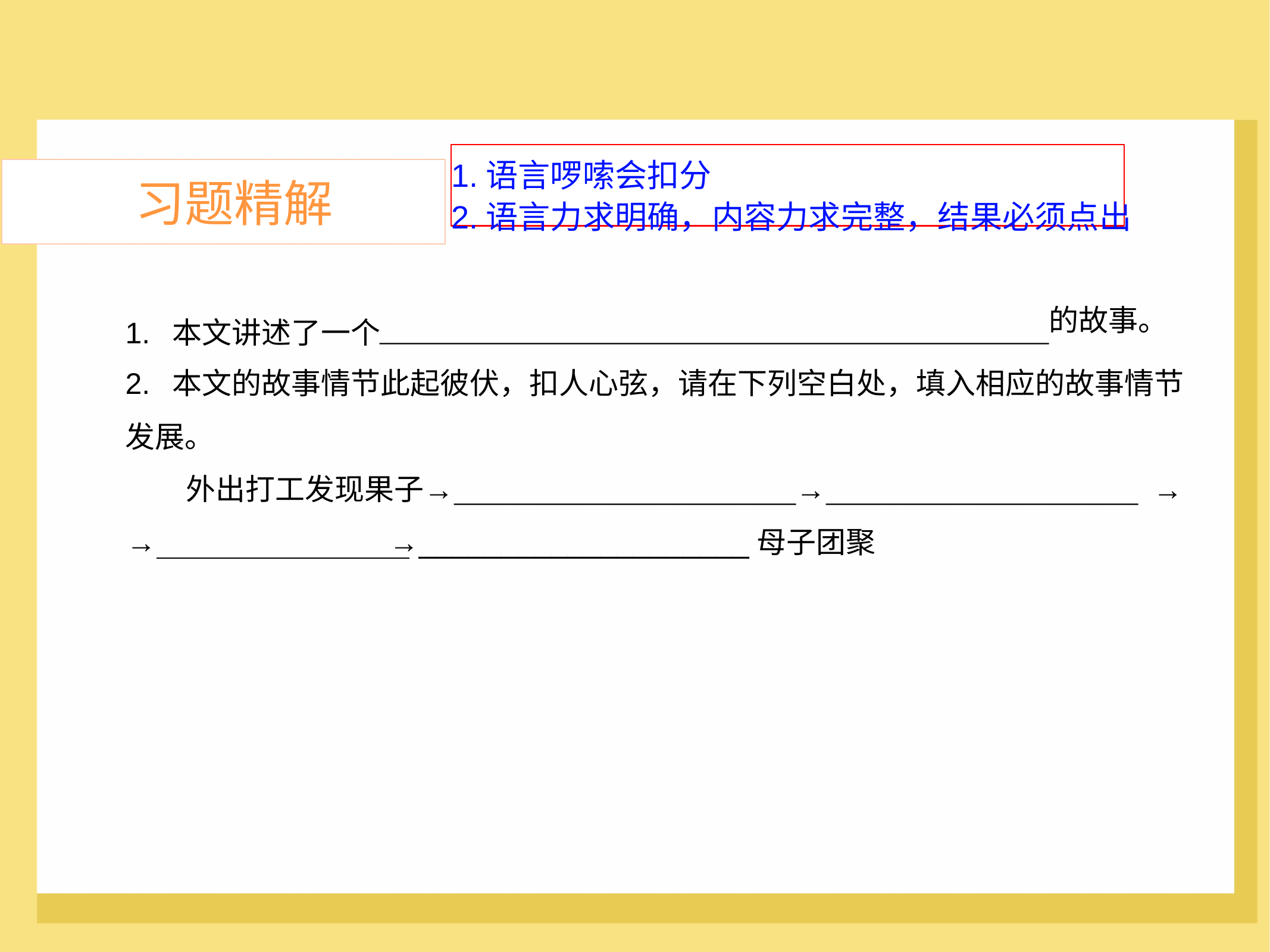

1.语言啰嗦会扣分
2.语言力求明确，内容力求完整，结果必须点出

	的故事。

	习题精解

1.  本文讲述了一个

2.  本文的故事情节此起彼伏，扣人心弦，请在下列空白处，填入相应的故事情节

发展。
外出打工发现果子→
→
→

→
→____________________母子团聚